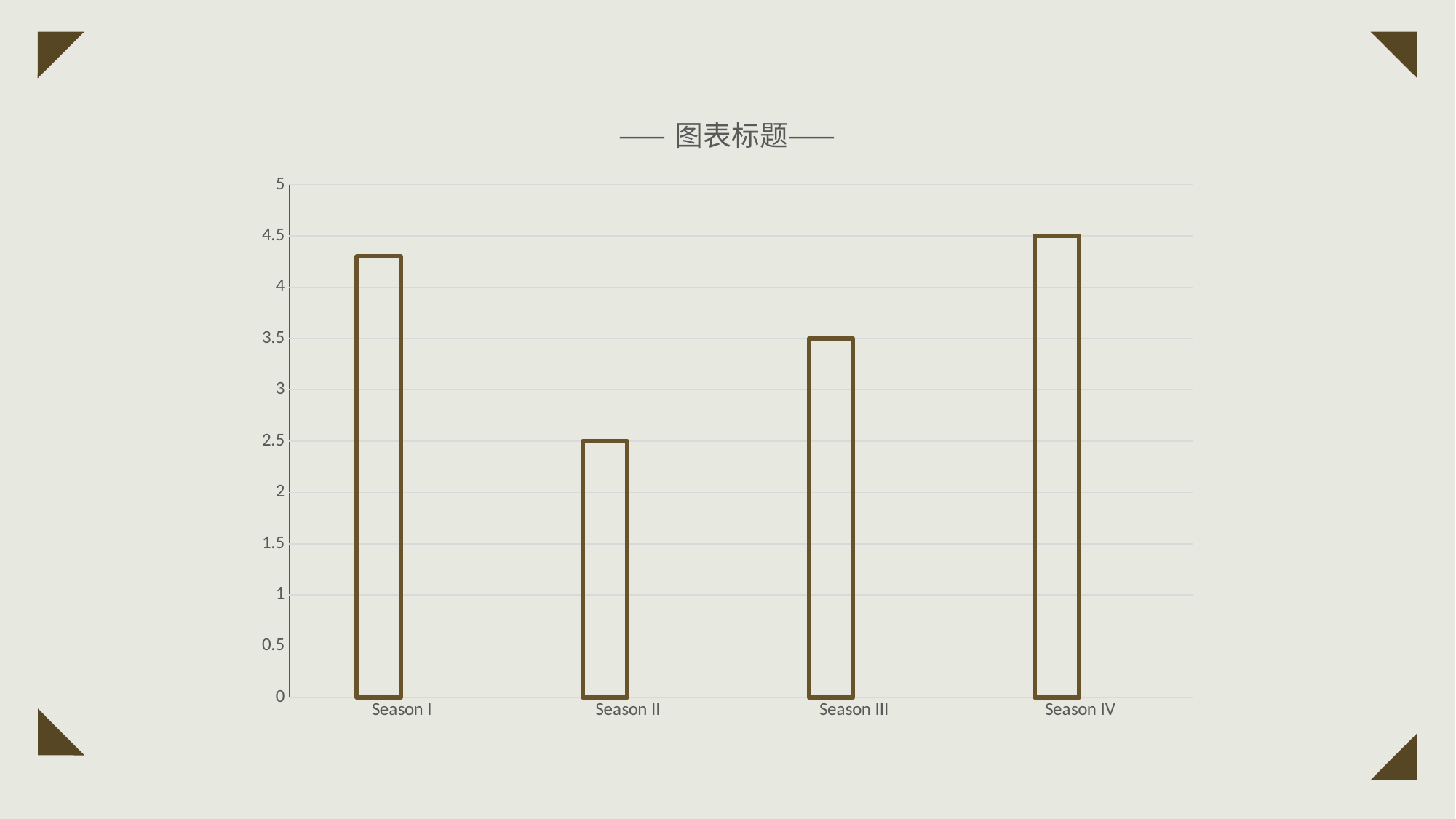

### Chart: ——图表标题——

| Category | 列1 | 列2 | 列3 | 列4 |
|---|---|---|---|---|
| Season I | 4.3 | None | None | None |
| Season II | 2.5 | None | None | None |
| Season III | 3.5 | None | None | None |
| Season IV | 4.5 | None | None | None |